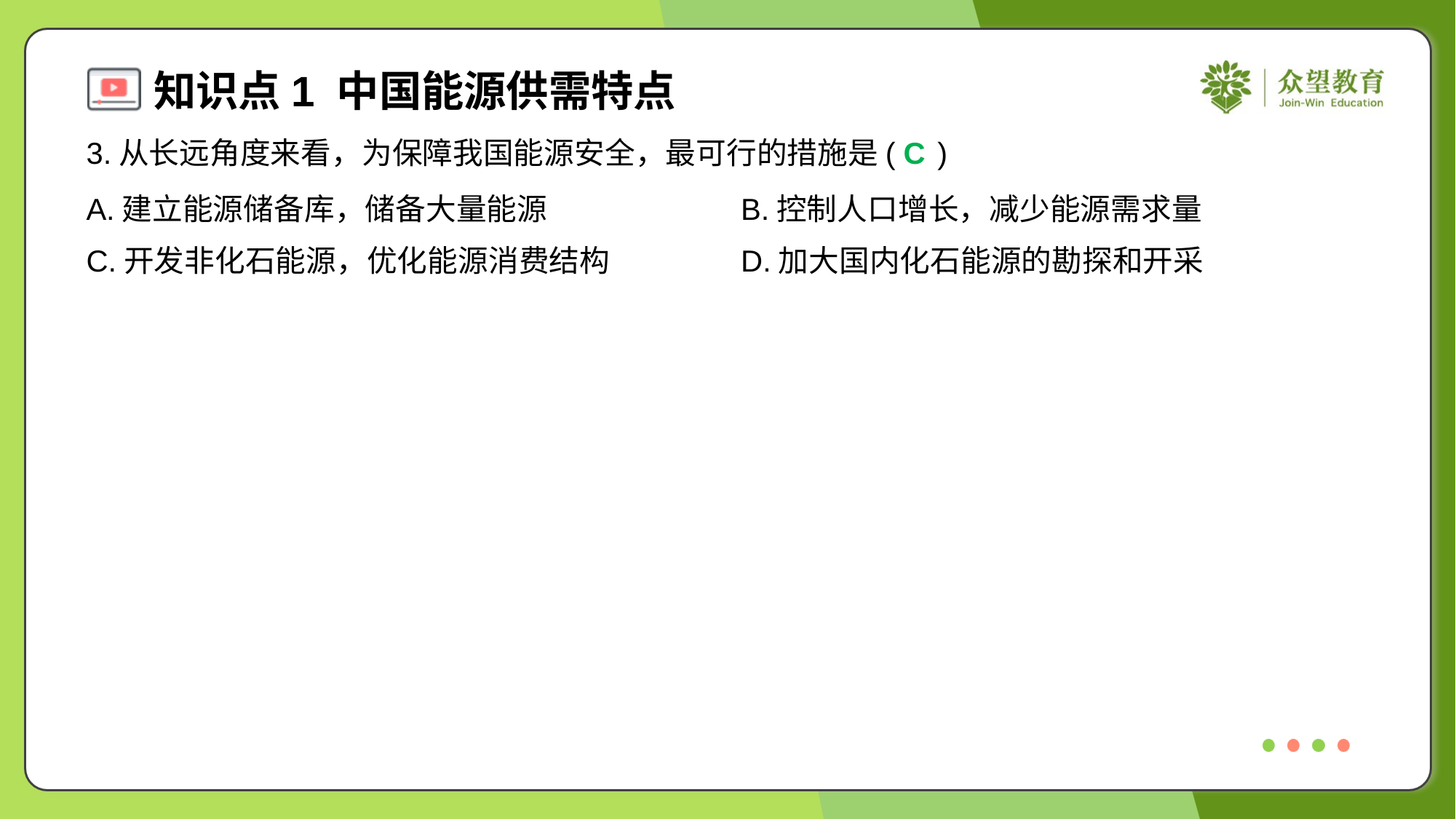

3.从长远角度来看，为保障我国能源安全，最可行的措施是(     )
C
A.建立能源储备库，储备大量能源	B.控制人口增长，减少能源需求量
C.开发非化石能源，优化能源消费结构	D.加大国内化石能源的勘探和开采